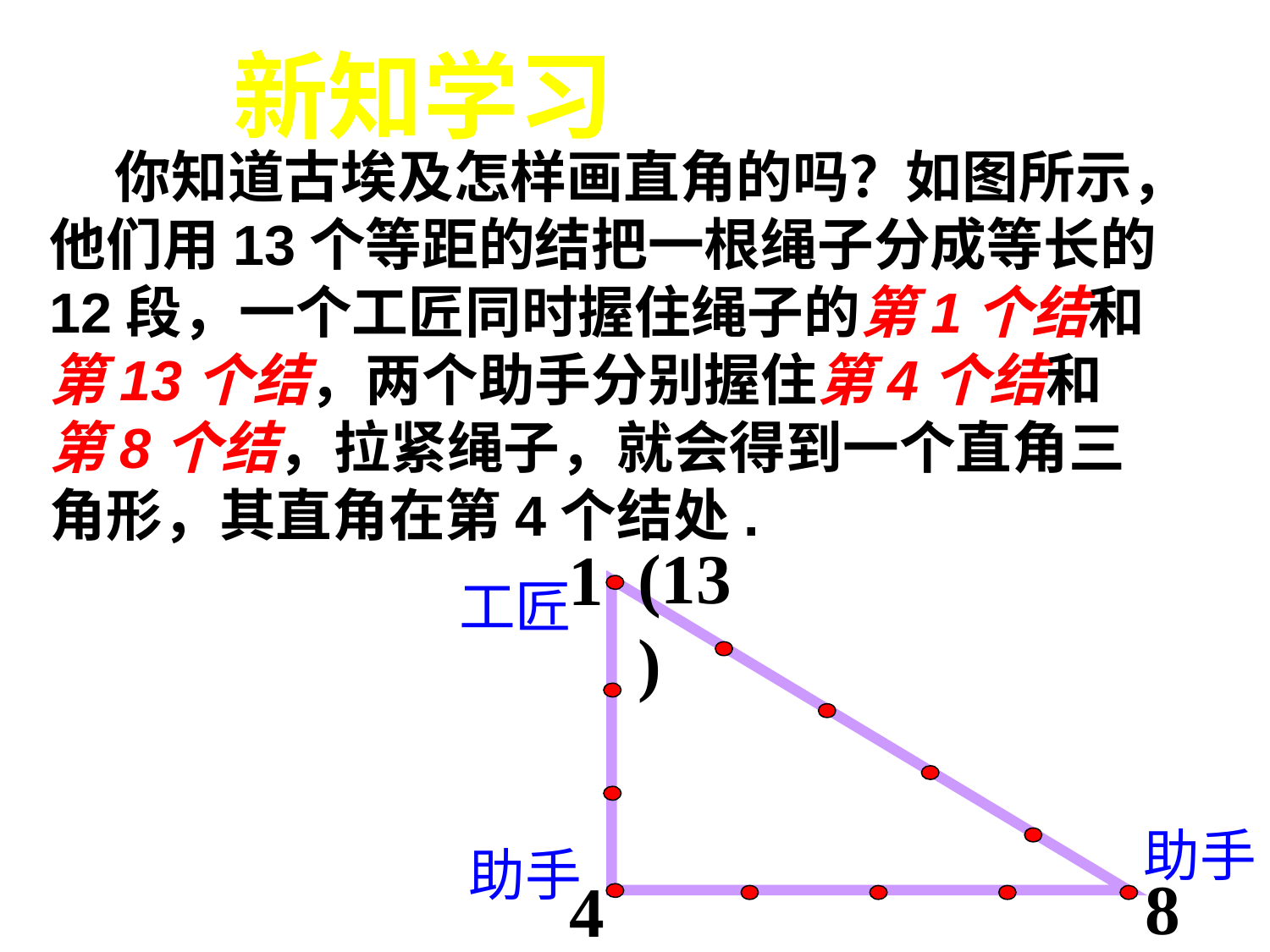

新知学习
    你知道古埃及怎样画直角的吗？如图所示，他们用13个等距的结把一根绳子分成等长的12段，一个工匠同时握住绳子的第1个结和第13个结，两个助手分别握住第4个结和第8个结，拉紧绳子，就会得到一个直角三角形，其直角在第4个结处.
(13)
1

8
4
工匠
助手
助手